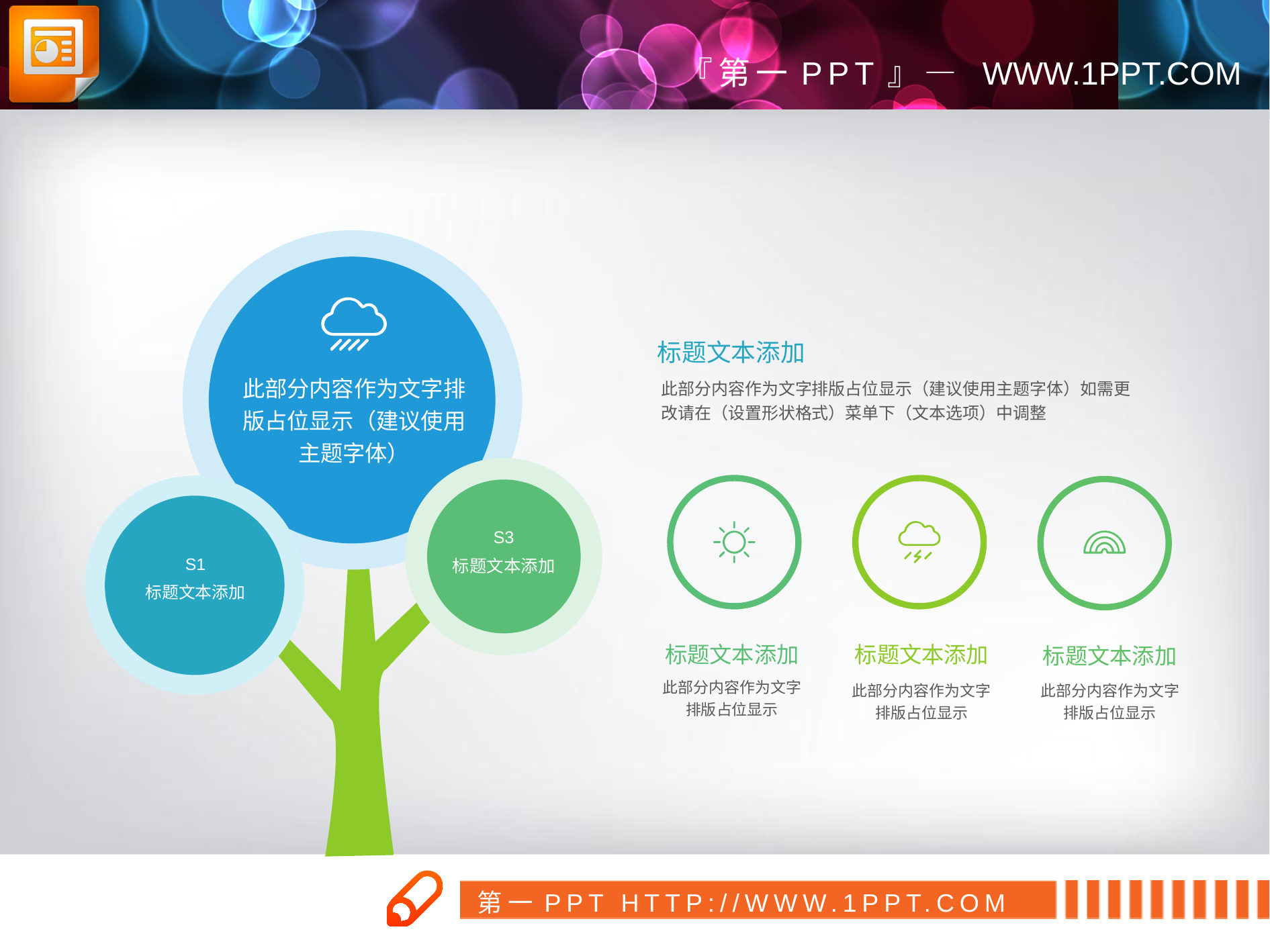

标题文本添加
此部分内容作为文字排版占位显示（建议使用主题字体）
此部分内容作为文字排版占位显示（建议使用主题字体）如需更改请在（设置形状格式）菜单下（文本选项）中调整

S3
标题文本添加

S1
标题文本添加

标题文本添加
标题文本添加
标题文本添加
此部分内容作为文字
排版占位显示
此部分内容作为文字
排版占位显示
此部分内容作为文字
排版占位显示